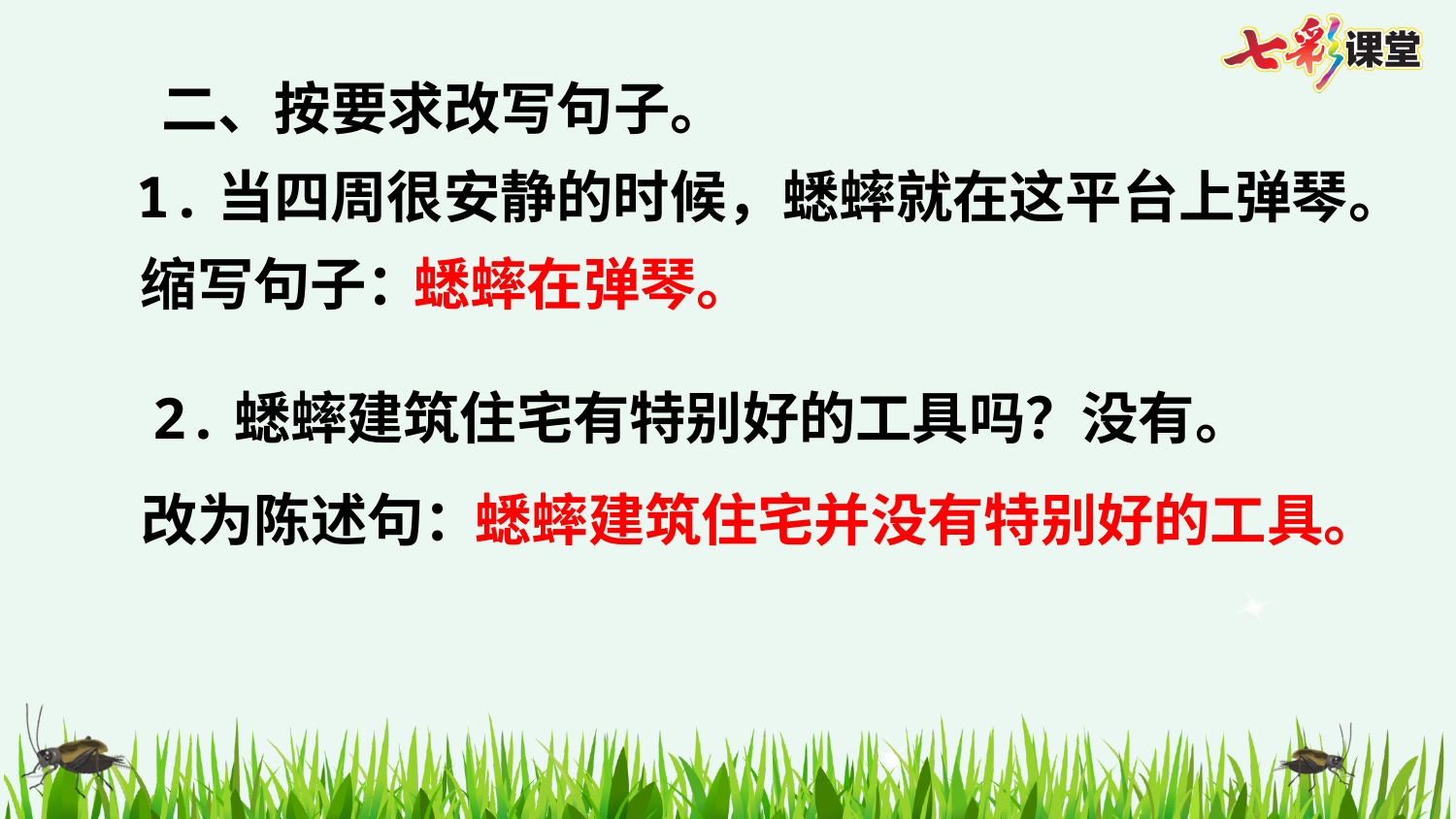

二、按要求改写句子。
1.当四周很安静的时候，蟋蟀就在这平台上弹琴。
缩写句子：
蟋蟀在弹琴。
2.蟋蟀建筑住宅有特别好的工具吗？没有。
改为陈述句：
蟋蟀建筑住宅并没有特别好的工具。